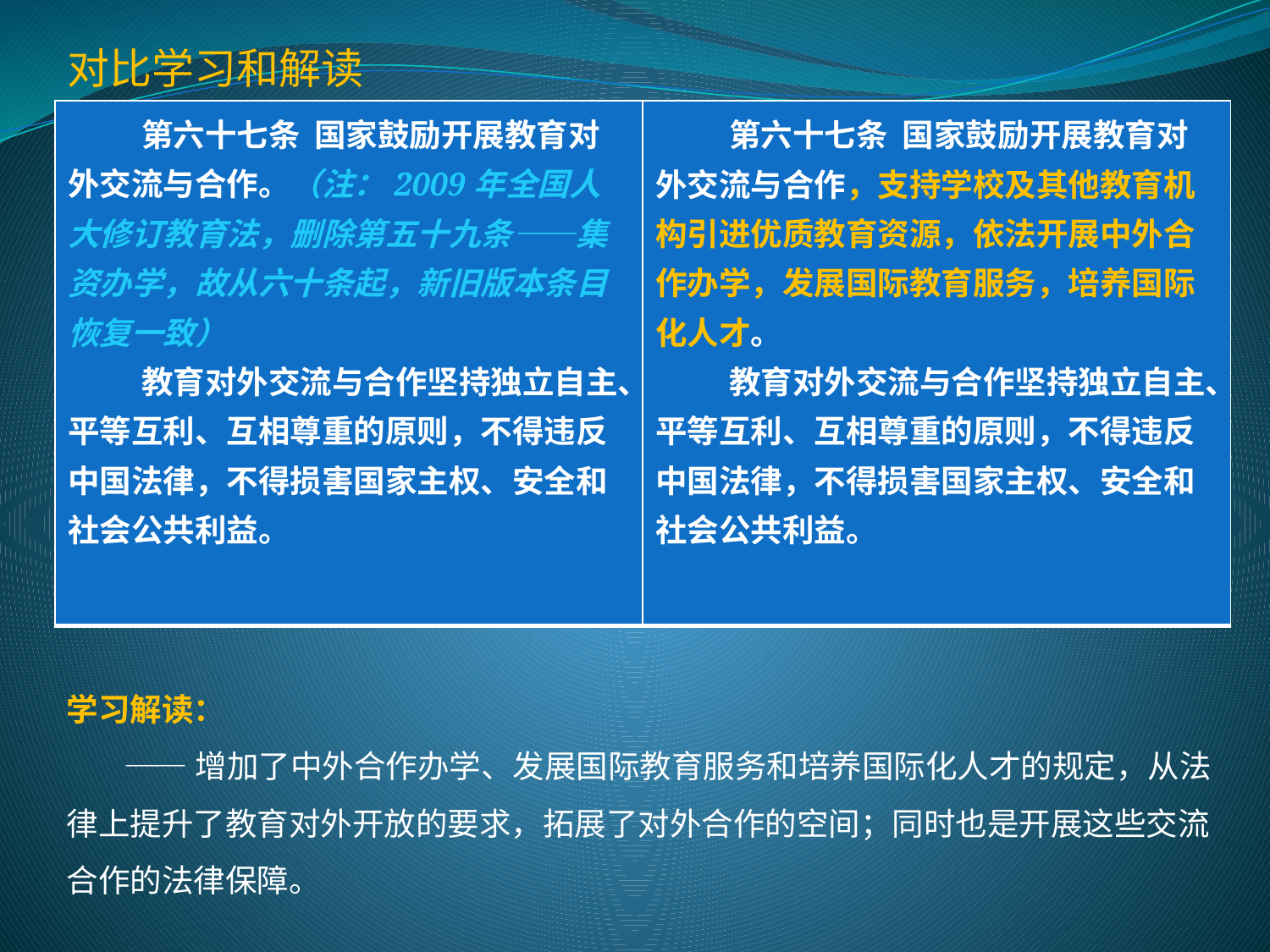

对比学习和解读
| 第六十七条 国家鼓励开展教育对外交流与合作。（注：2009年全国人大修订教育法，删除第五十九条——集资办学，故从六十条起，新旧版本条目恢复一致） 教育对外交流与合作坚持独立自主、平等互利、互相尊重的原则，不得违反中国法律，不得损害国家主权、安全和社会公共利益。 | 第六十七条 国家鼓励开展教育对外交流与合作，支持学校及其他教育机构引进优质教育资源，依法开展中外合作办学，发展国际教育服务，培养国际化人才。 教育对外交流与合作坚持独立自主、平等互利、互相尊重的原则，不得违反中国法律，不得损害国家主权、安全和社会公共利益。 |
| --- | --- |

学习解读：
        ——增加了中外合作办学、发展国际教育服务和培养国际化人才的规定，从法律上提升了教育对外开放的要求，拓展了对外合作的空间；同时也是开展这些交流合作的法律保障。